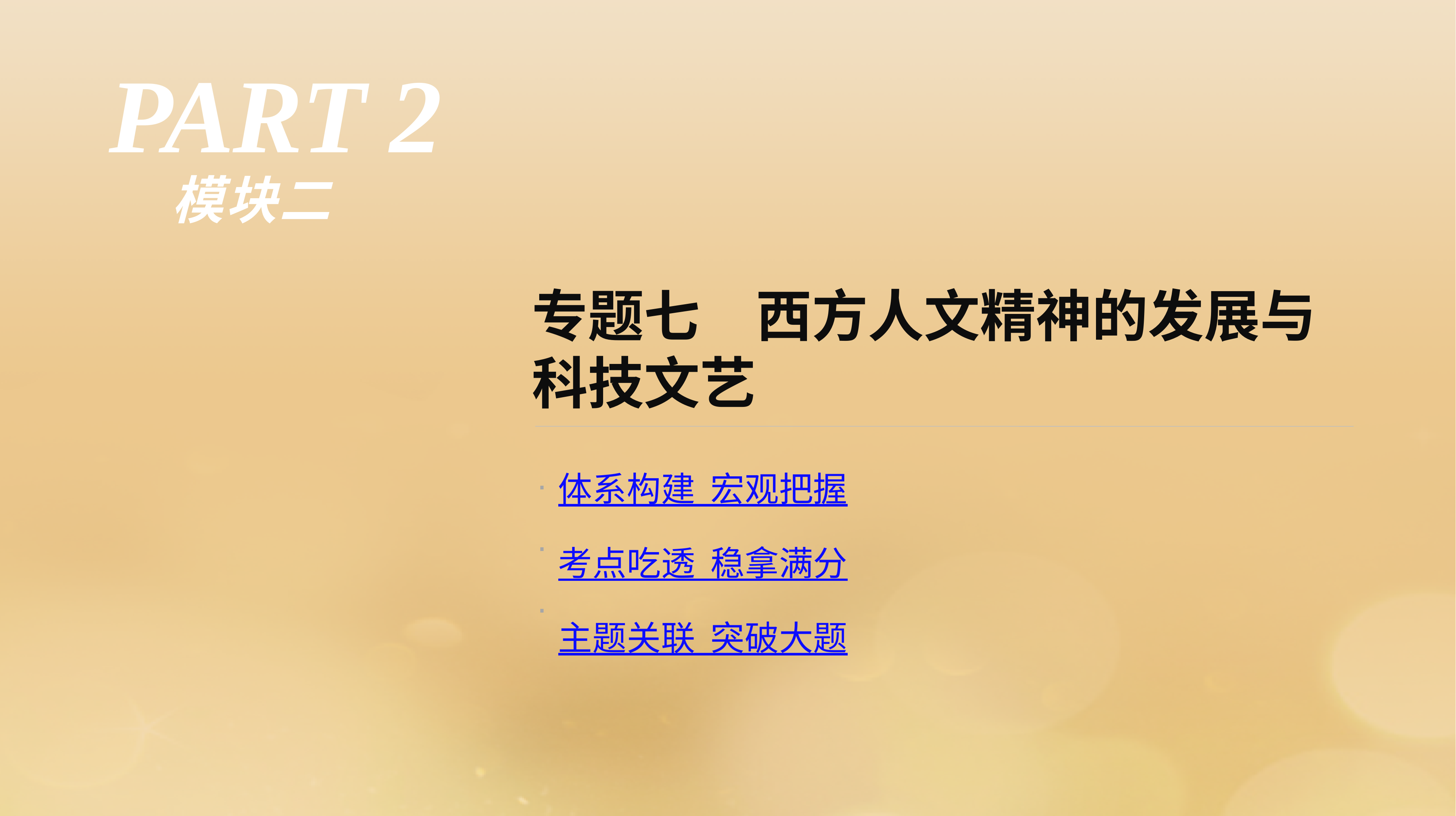

PART 2
模块二
专题七　西方人文精神的发展与科技文艺
·
·
·
体系构建  宏观把握
考点吃透  稳拿满分
主题关联  突破大题